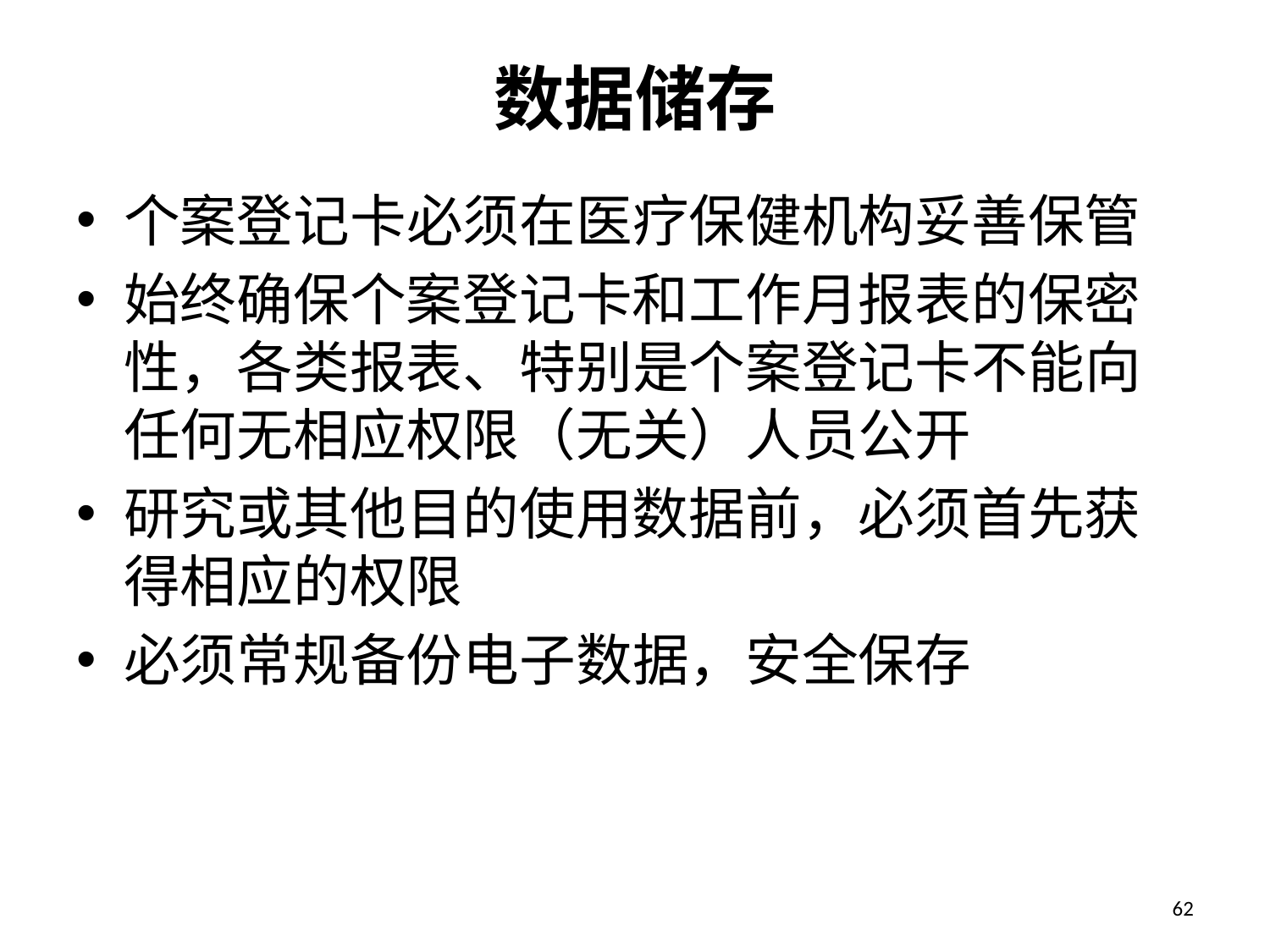

# 数据储存
个案登记卡必须在医疗保健机构妥善保管
始终确保个案登记卡和工作月报表的保密性，各类报表、特别是个案登记卡不能向任何无相应权限（无关）人员公开
研究或其他目的使用数据前，必须首先获得相应的权限
必须常规备份电子数据，安全保存
62